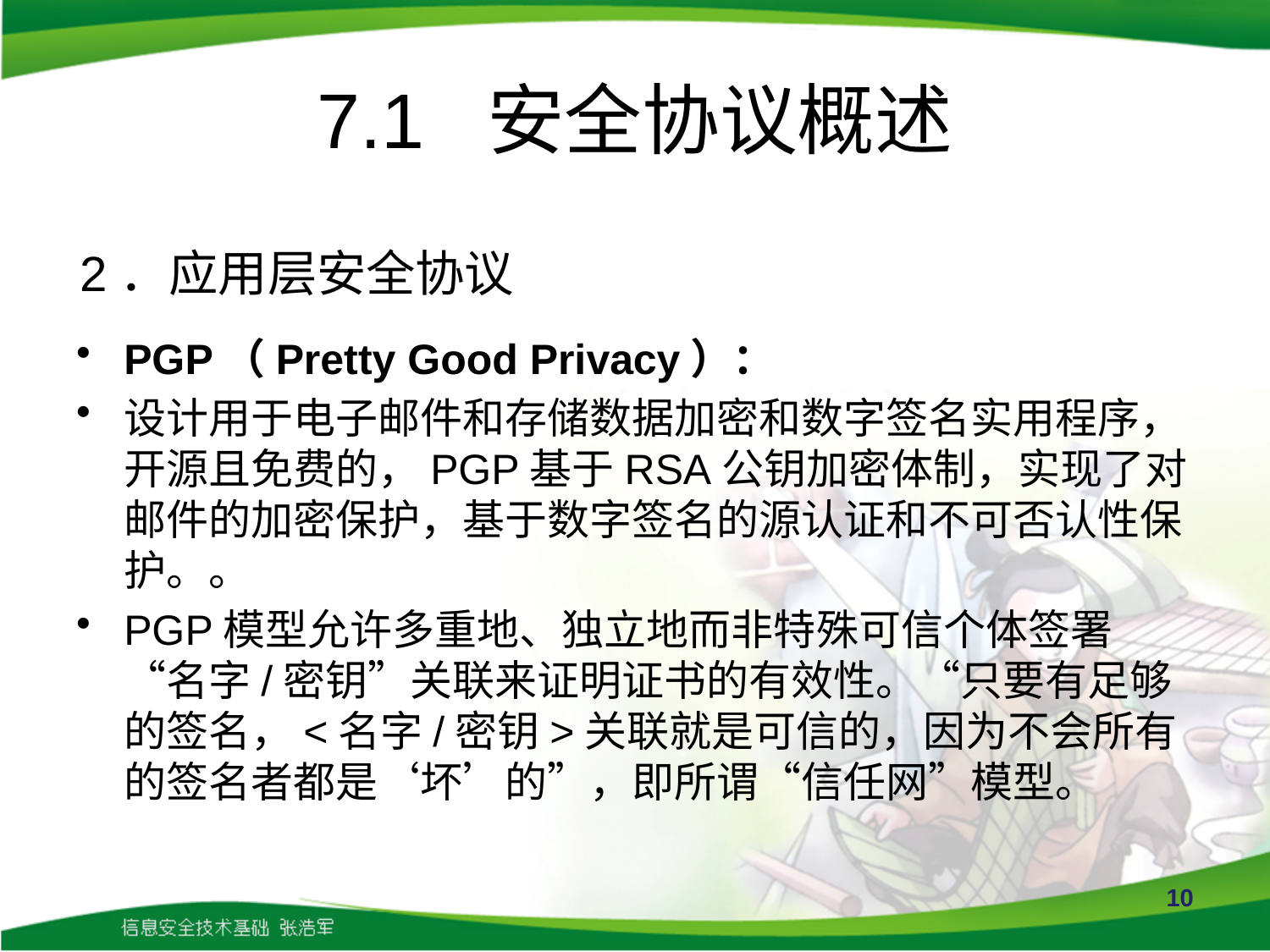

# 7.1  安全协议概述
2．应用层安全协议
PGP（Pretty Good Privacy）：
设计用于电子邮件和存储数据加密和数字签名实用程序，开源且免费的，PGP基于RSA公钥加密体制，实现了对邮件的加密保护，基于数字签名的源认证和不可否认性保护。。
PGP模型允许多重地、独立地而非特殊可信个体签署“名字/密钥”关联来证明证书的有效性。“只要有足够的签名，<名字/密钥>关联就是可信的，因为不会所有的签名者都是‘坏’的”，即所谓“信任网”模型。
10